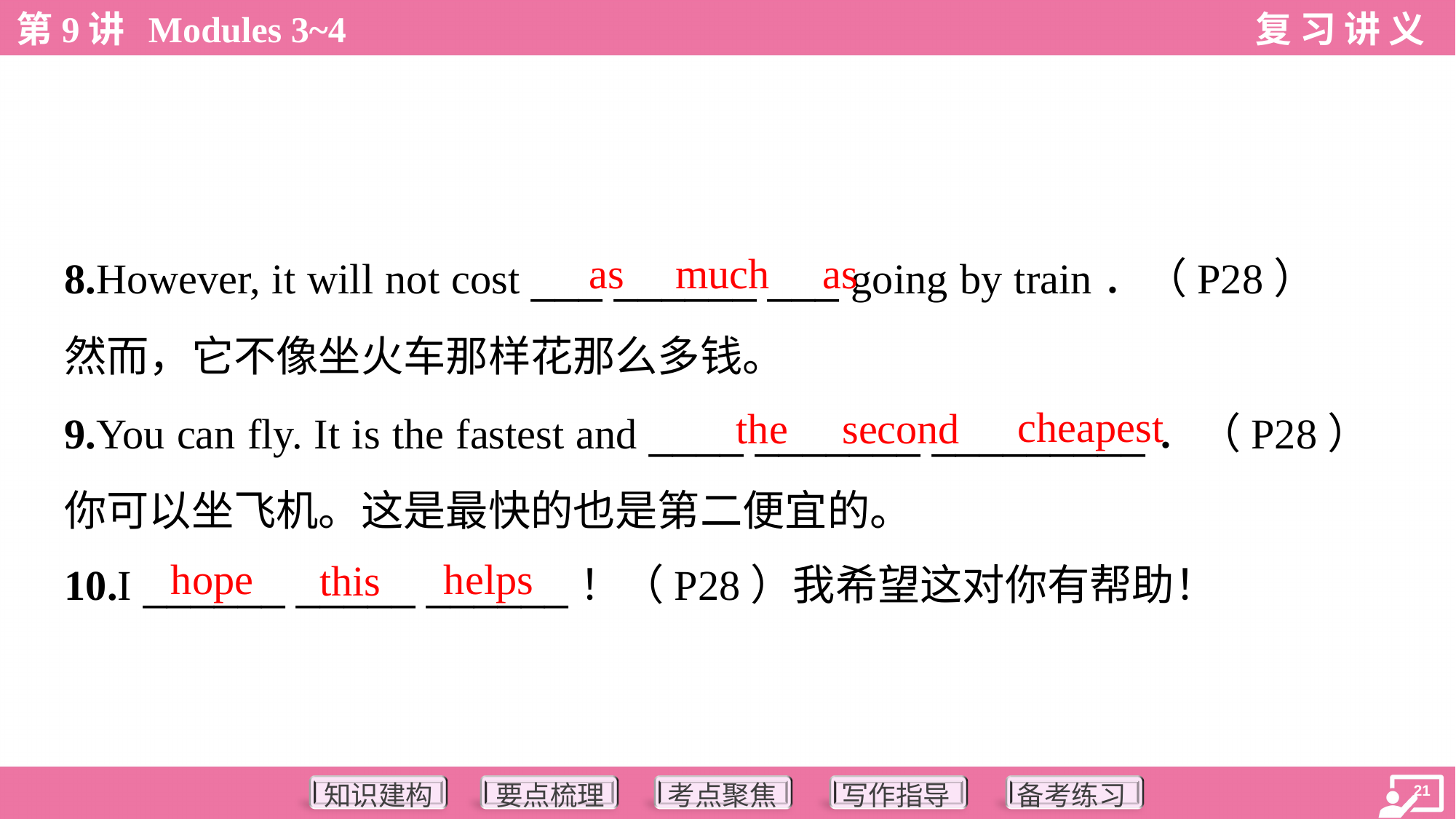

as
much
as
8.However, it will not cost ___ ______ ___ going by train．（P28）
然而，它不像坐火车那样花那么多钱。
9.You can fly. It is the fastest and ____ _______ _________．（P28）
你可以坐飞机。这是最快的也是第二便宜的。
10.I ______ _____ ______！（P28）我希望这对你有帮助！
cheapest
the
second
hope
helps
this